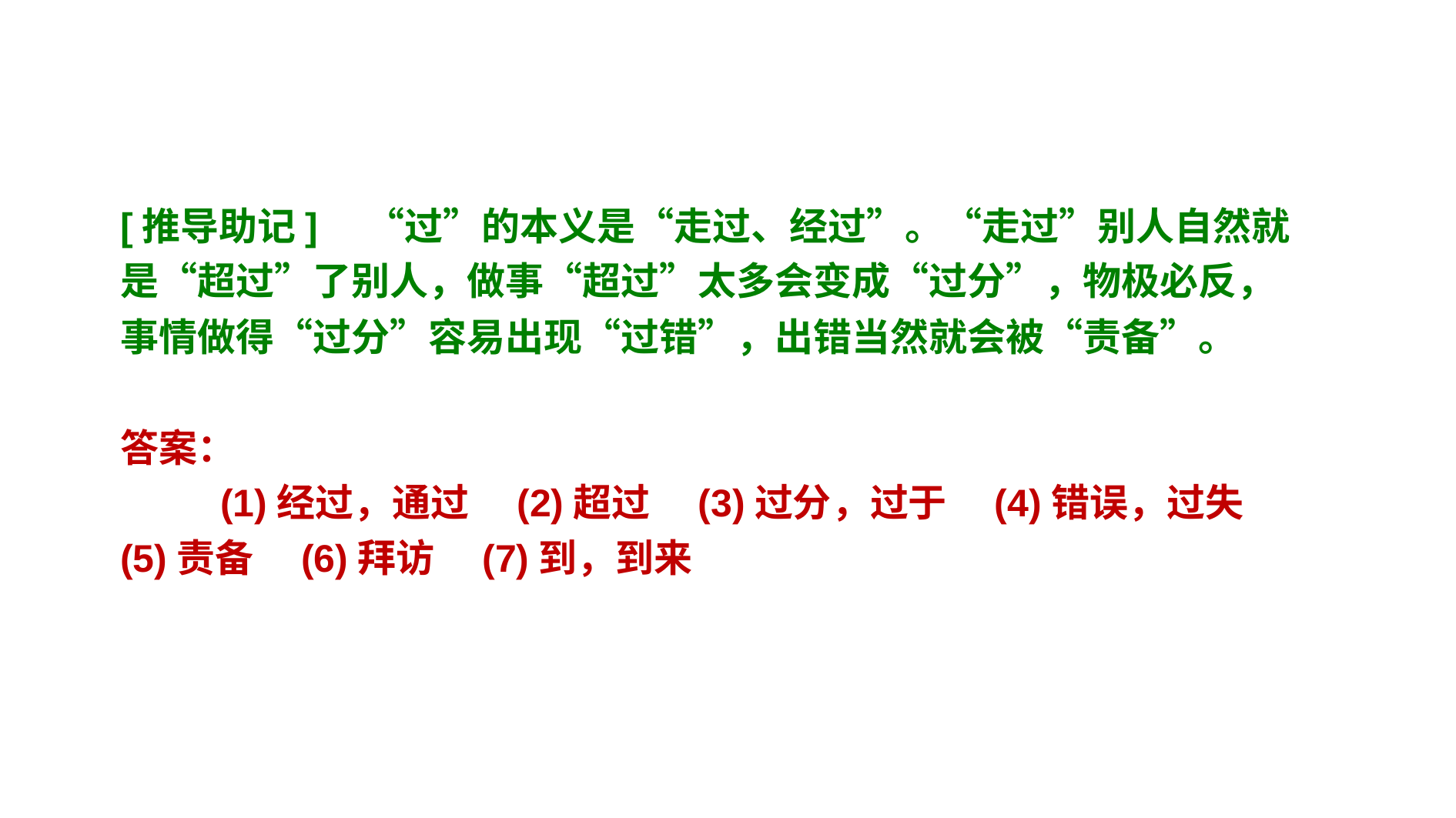

[推导助记]　“过”的本义是“走过、经过”。“走过”别人自然就是“超过”了别人，做事“超过”太多会变成“过分”，物极必反，事情做得“过分”容易出现“过错”，出错当然就会被“责备”。

答案：
     　(1)经过，通过　(2)超过　(3)过分，过于　(4)错误，过失　(5)责备　(6)拜访　(7)到，到来